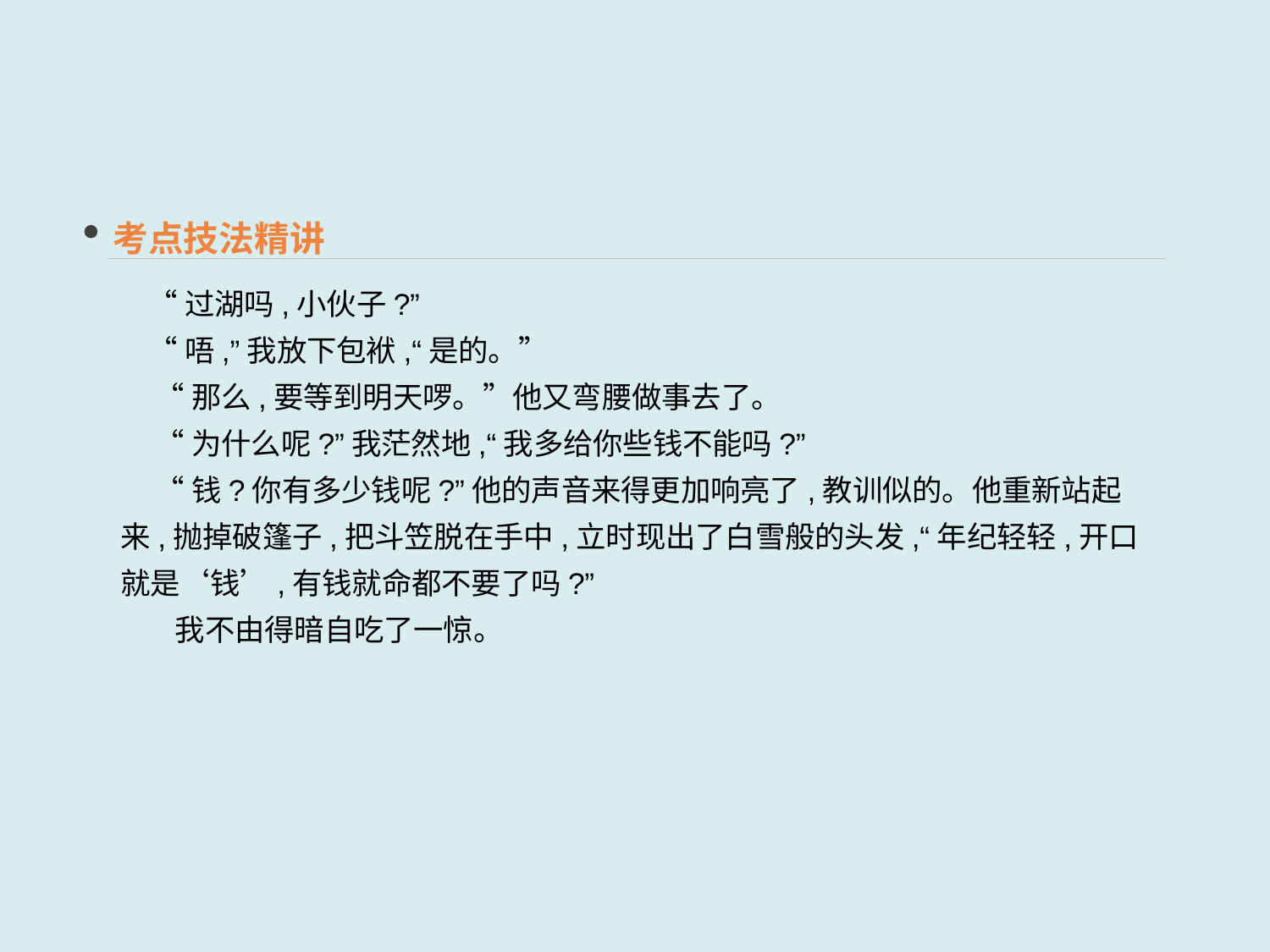

考点技法精讲

    “过湖吗,小伙子?”
    “唔,”我放下包袱,“是的。”
     “那么,要等到明天啰。”他又弯腰做事去了。
     “为什么呢?”我茫然地,“我多给你些钱不能吗?”
     “钱?你有多少钱呢?”他的声音来得更加响亮了,教训似的。他重新站起来,抛掉破篷子,把斗笠脱在手中,立时现出了白雪般的头发,“年纪轻轻,开口就是‘钱’,有钱就命都不要了吗?”
       我不由得暗自吃了一惊。